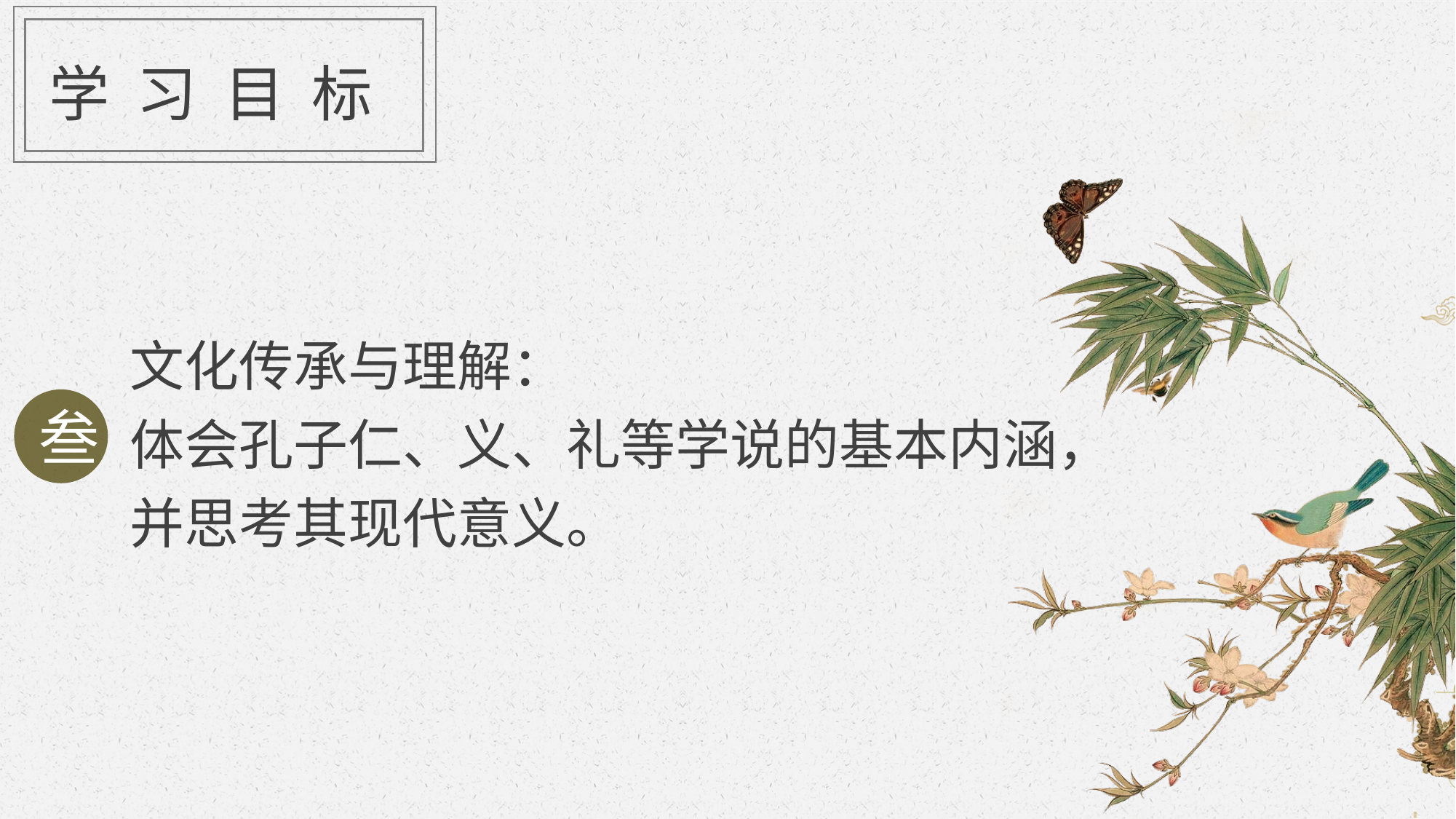

学  习  目  标
文化传承与理解：
体会孔子仁、义、礼等学说的基本内涵，
并思考其现代意义。
叁